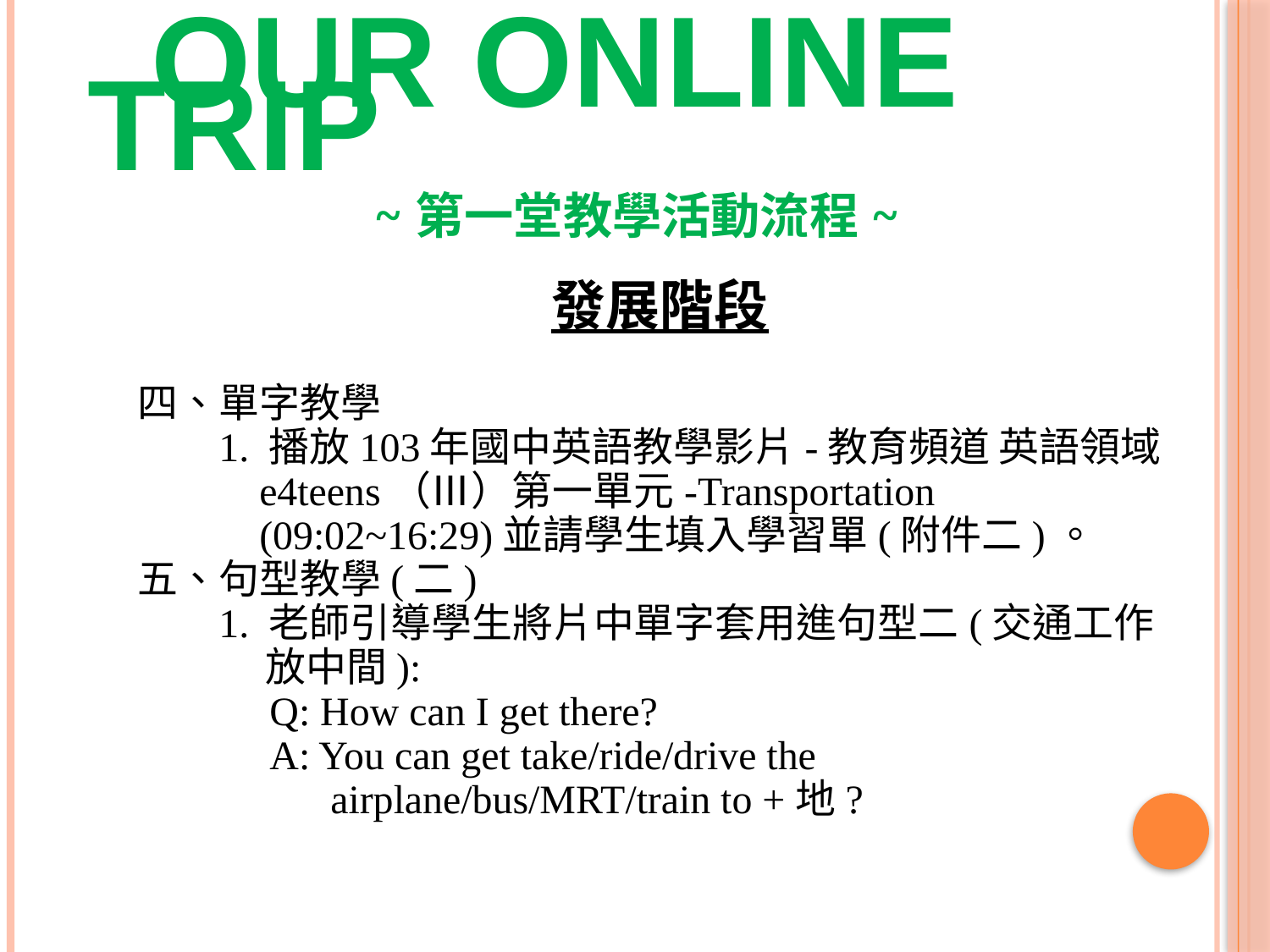

# OUR ONLINE TRIP ~第一堂教學活動流程~
發展階段

四、單字教學
        1. 播放103年國中英語教學影片-教育頻道 英語領域
            e4teens（Ⅲ）第一單元-Transportation
            (09:02~16:29)並請學生填入學習單(附件二)。
五、句型教學(二)
        1. 老師引導學生將片中單字套用進句型二(交通工作
             放中間):
             Q: How can I get there?
             A: You can get take/ride/drive the
                   airplane/bus/MRT/train to +地?